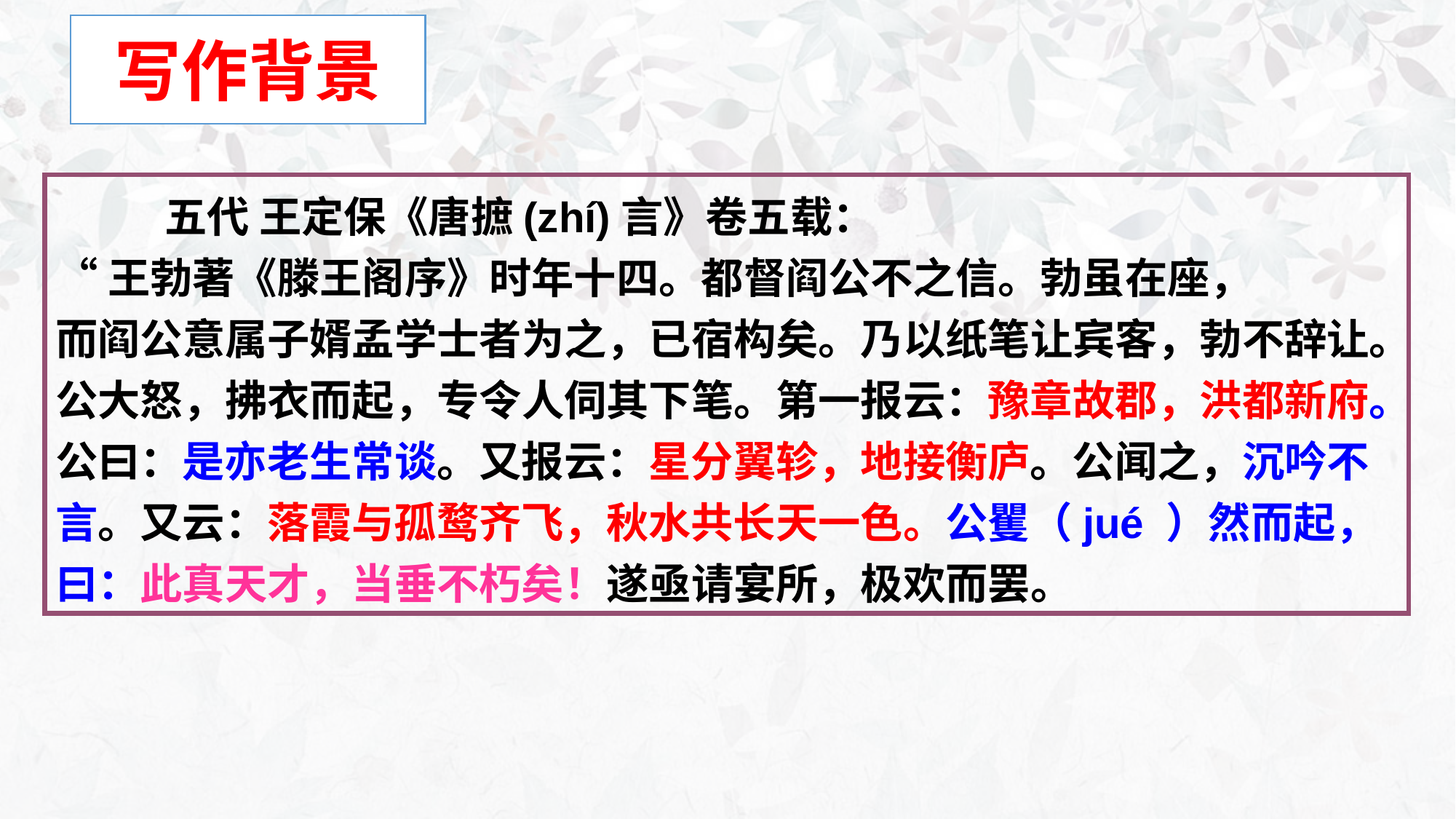

# 写作背景
	五代 王定保《唐摭(zhí)言》卷五载：
“王勃著《滕王阁序》时年十四。都督阎公不之信。勃虽在座，
而阎公意属子婿孟学士者为之，已宿构矣。乃以纸笔让宾客，勃不辞让。公大怒，拂衣而起，专令人伺其下笔。第一报云：豫章故郡，洪都新府。公曰：是亦老生常谈。又报云：星分翼轸，地接衡庐。公闻之，沉吟不言。又云：落霞与孤鹜齐飞，秋水共长天一色。公矍（jué ）然而起，曰：此真天才，当垂不朽矣！遂亟请宴所，极欢而罢。